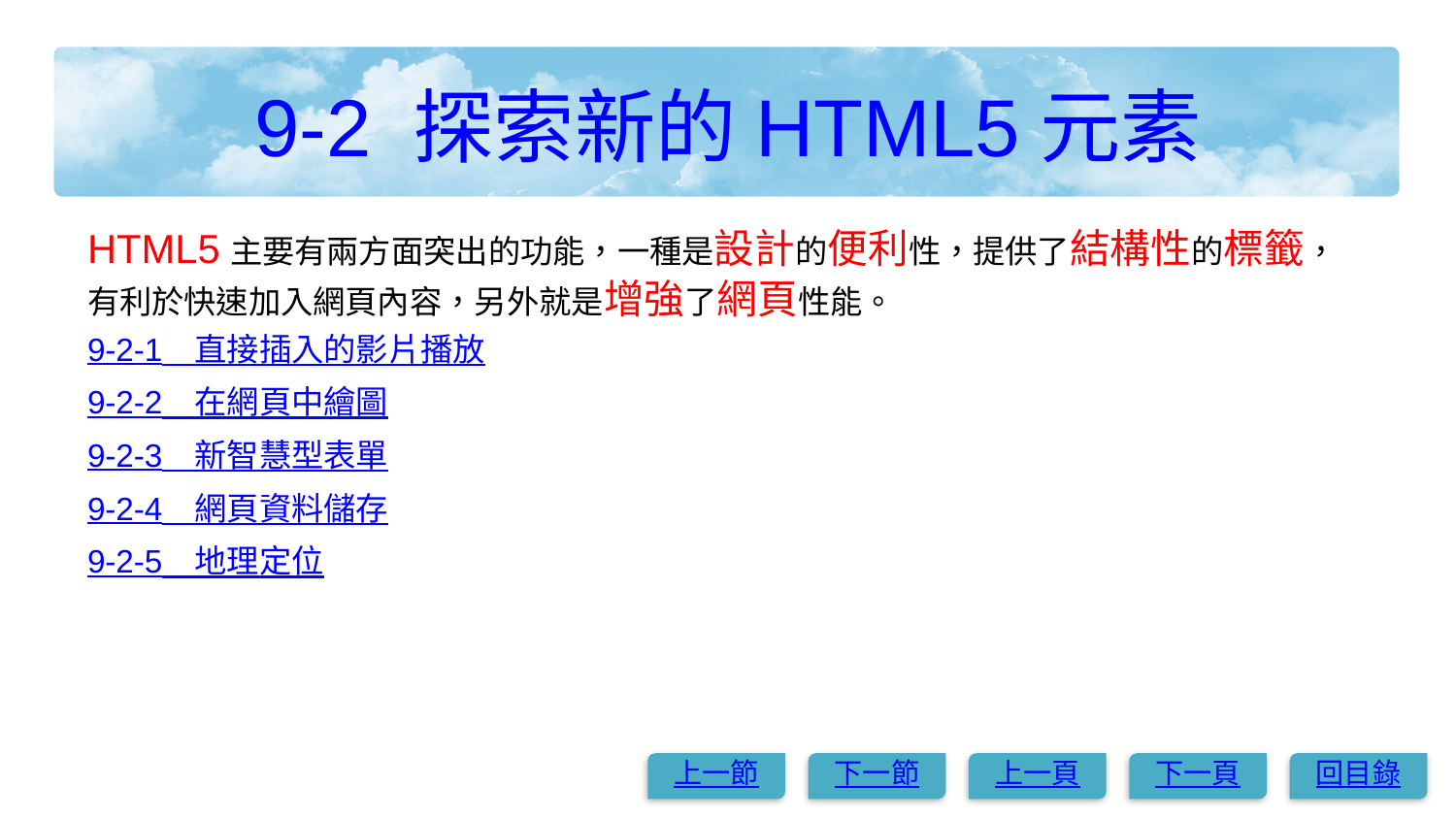

# 9-2 探索新的HTML5元素
HTML5主要有兩方面突出的功能，一種是設計的便利性，提供了結構性的標籤，有利於快速加入網頁內容，另外就是增強了網頁性能。
9-2-1　直接插入的影片播放
9-2-2　在網頁中繪圖
9-2-3　新智慧型表單
9-2-4　網頁資料儲存
9-2-5　地理定位
上一節
下一節
上一頁
下一頁
回目錄